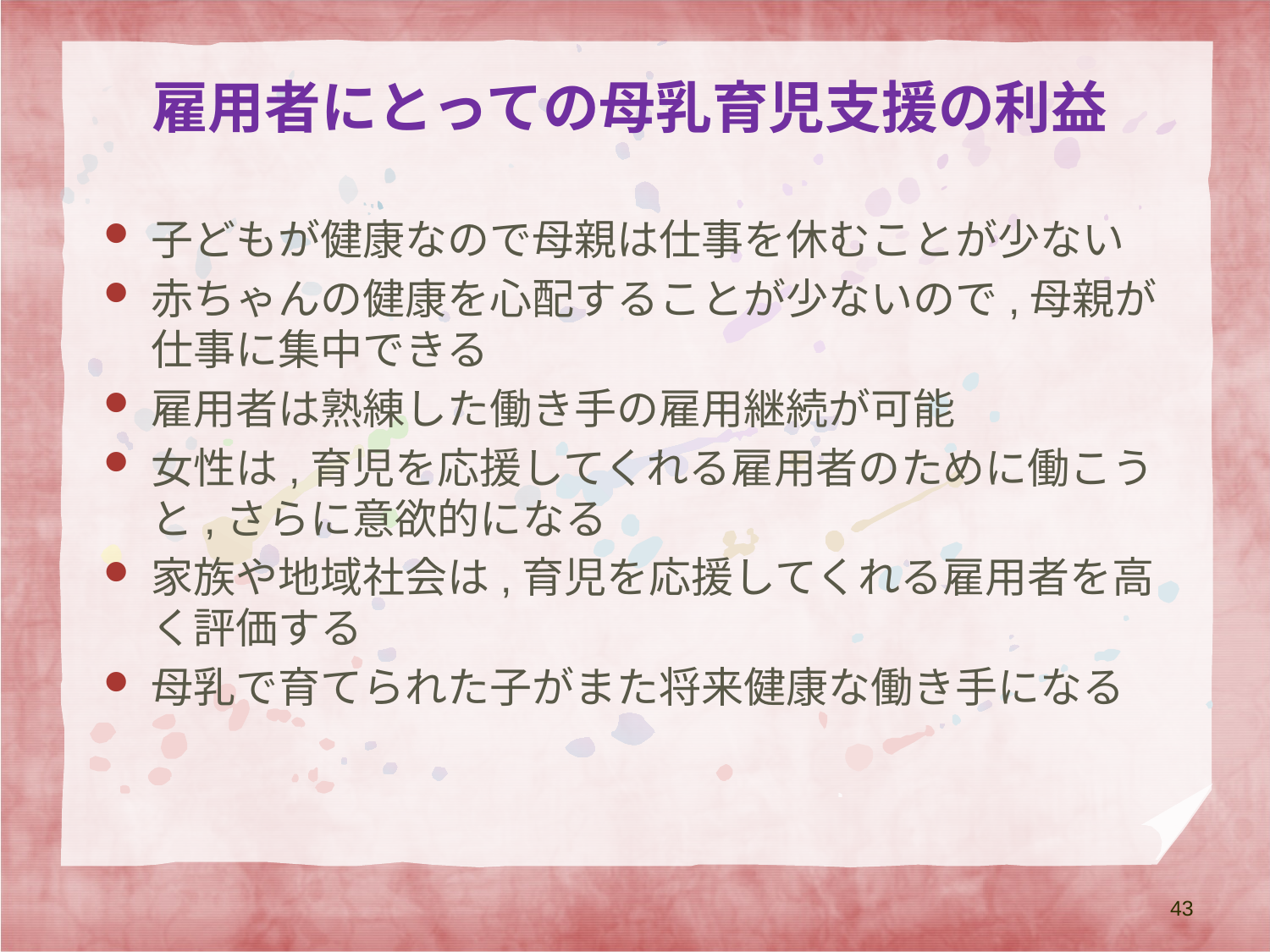

# 雇用者にとっての母乳育児支援の利益
子どもが健康なので母親は仕事を休むことが少ない
赤ちゃんの健康を心配することが少ないので,母親が仕事に集中できる
雇用者は熟練した働き手の雇用継続が可能
女性は,育児を応援してくれる雇用者のために働こうと,さらに意欲的になる
家族や地域社会は,育児を応援してくれる雇用者を高く評価する
母乳で育てられた子がまた将来健康な働き手になる
43